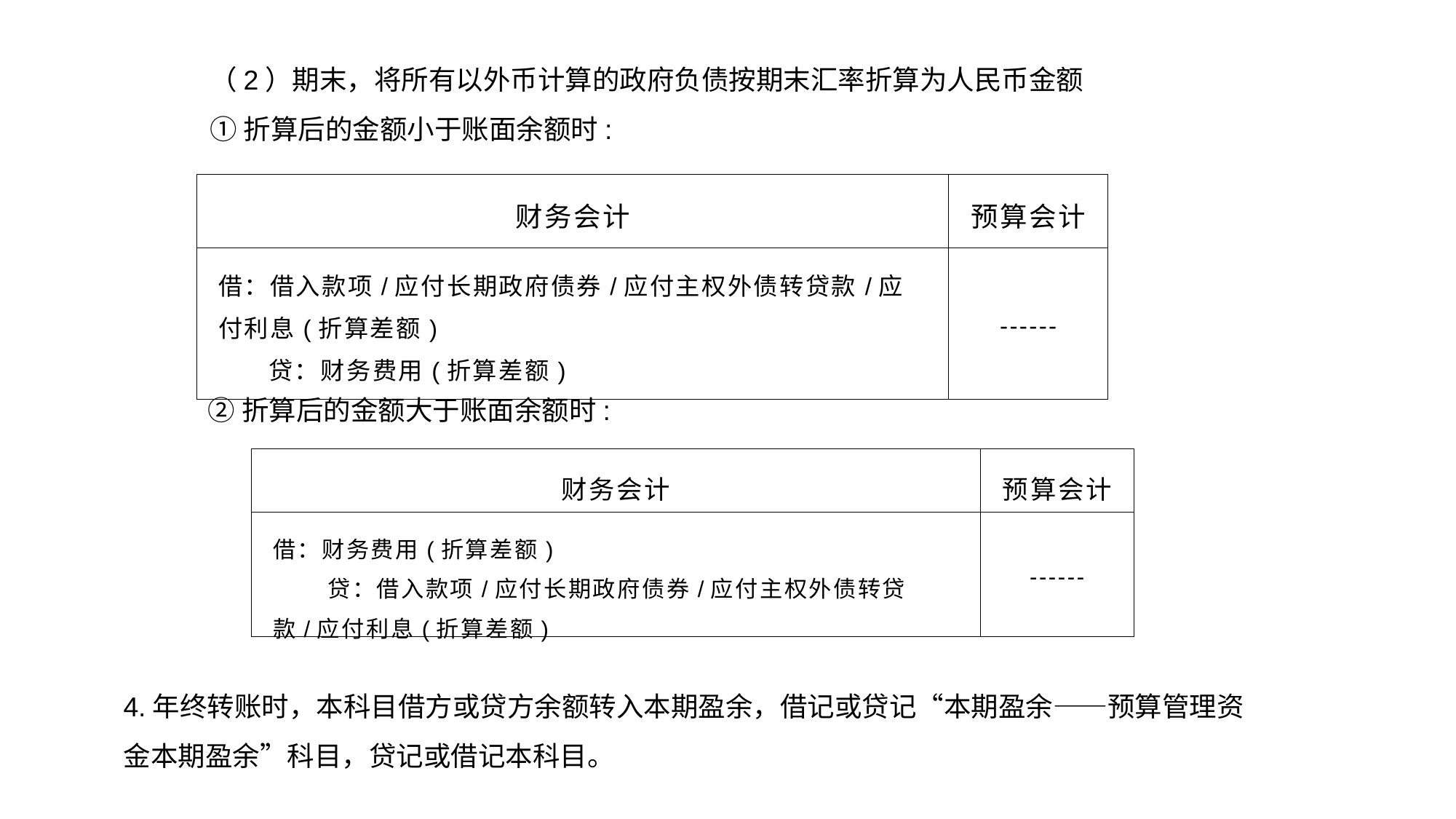

（2）期末，将所有以外币计算的政府负债按期末汇率折算为人民币金额
①折算后的金额小于账面余额时:
| 财务会计 | 预算会计 |
| --- | --- |
| 借：借入款项/应付长期政府债券/应付主权外债转贷款/应付利息(折算差额) 贷：财务费用(折算差额) | ------ |
②折算后的金额大于账面余额时:
| 财务会计 | 预算会计 |
| --- | --- |
| 借：财务费用(折算差额) 贷：借入款项/应付长期政府债券/应付主权外债转贷款/应付利息(折算差额) | ------ |
4.年终转账时，本科目借方或贷方余额转入本期盈余，借记或贷记“本期盈余——预算管理资金本期盈余”科目，贷记或借记本科目。